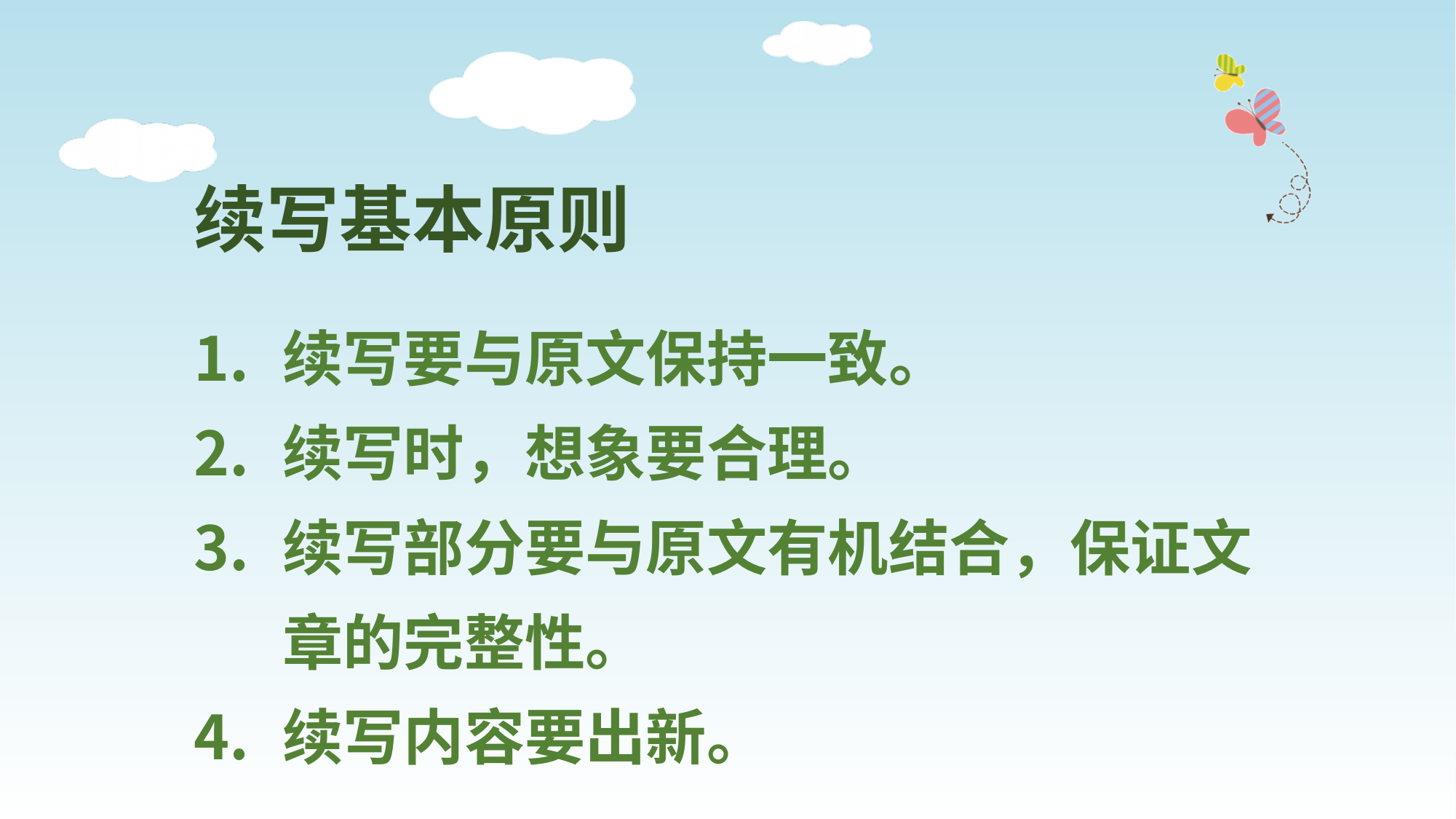

续写基本原则
续写要与原文保持一致。
续写时，想象要合理。
续写部分要与原文有机结合，保证文章的完整性。
续写内容要出新。